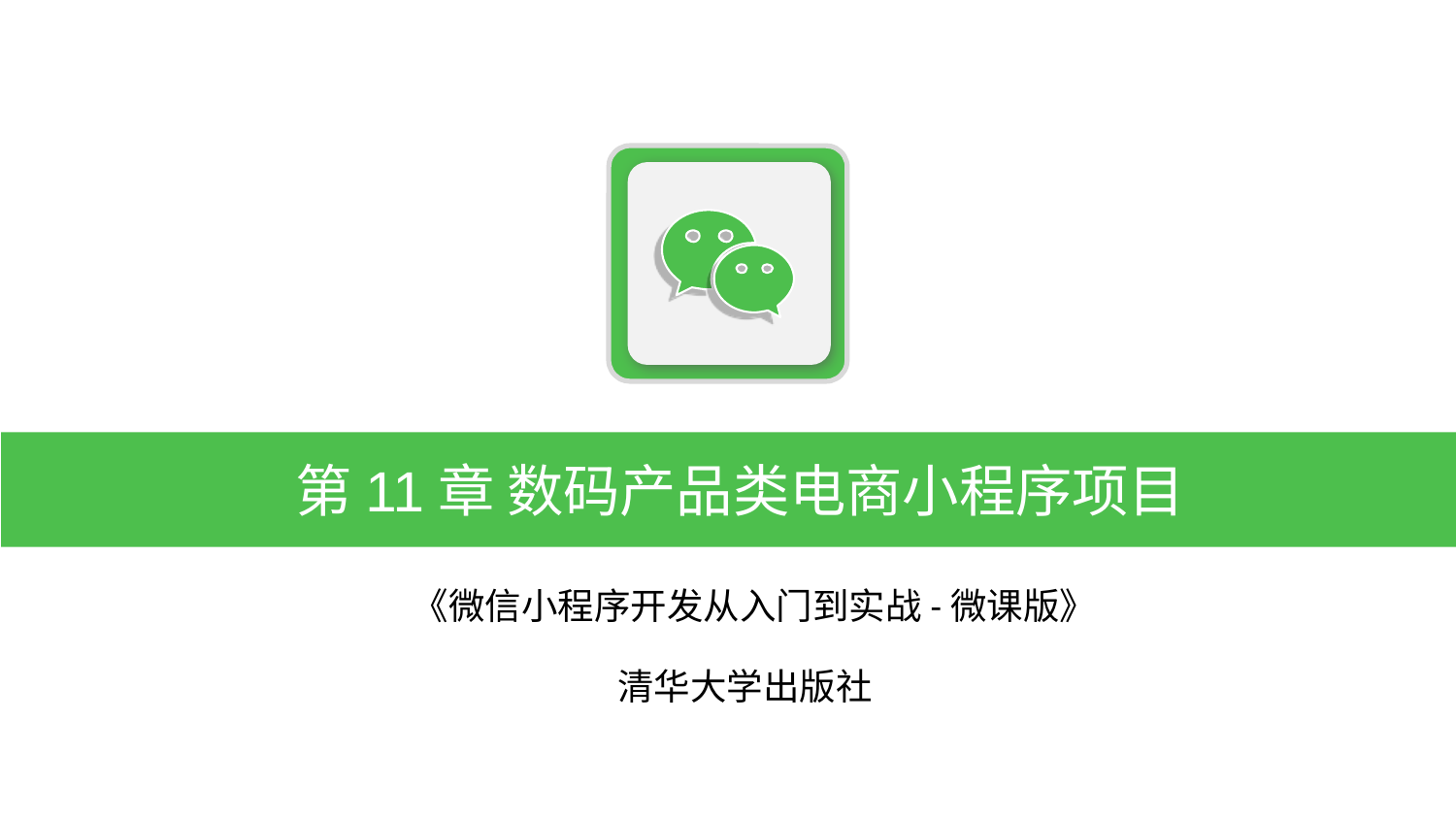

第11章 数码产品类电商小程序项目
《微信小程序开发从入门到实战-微课版》

清华大学出版社